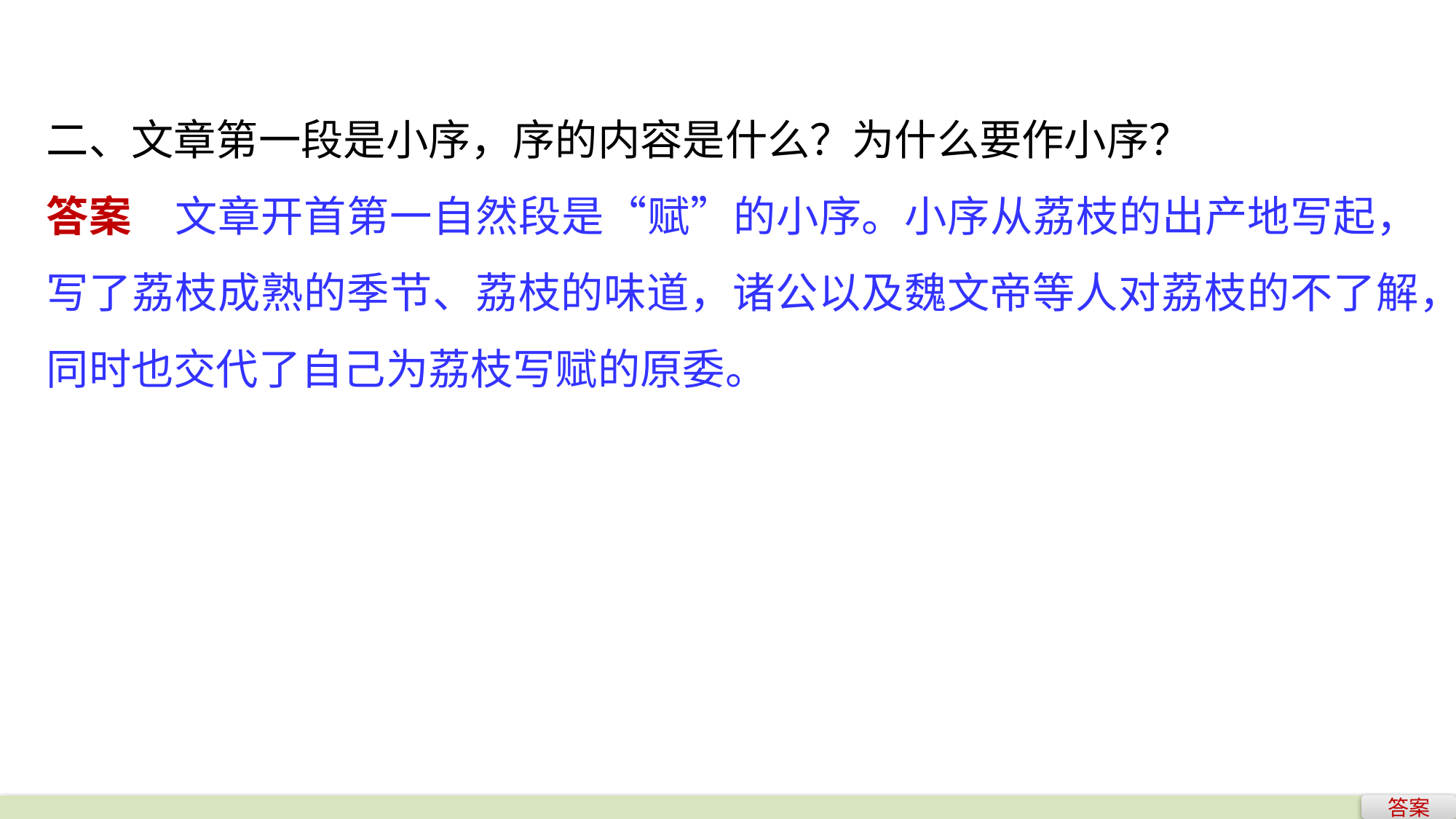

二、文章第一段是小序，序的内容是什么？为什么要作小序？
答案　文章开首第一自然段是“赋”的小序。小序从荔枝的出产地写起，写了荔枝成熟的季节、荔枝的味道，诸公以及魏文帝等人对荔枝的不了解，同时也交代了自己为荔枝写赋的原委。
答案